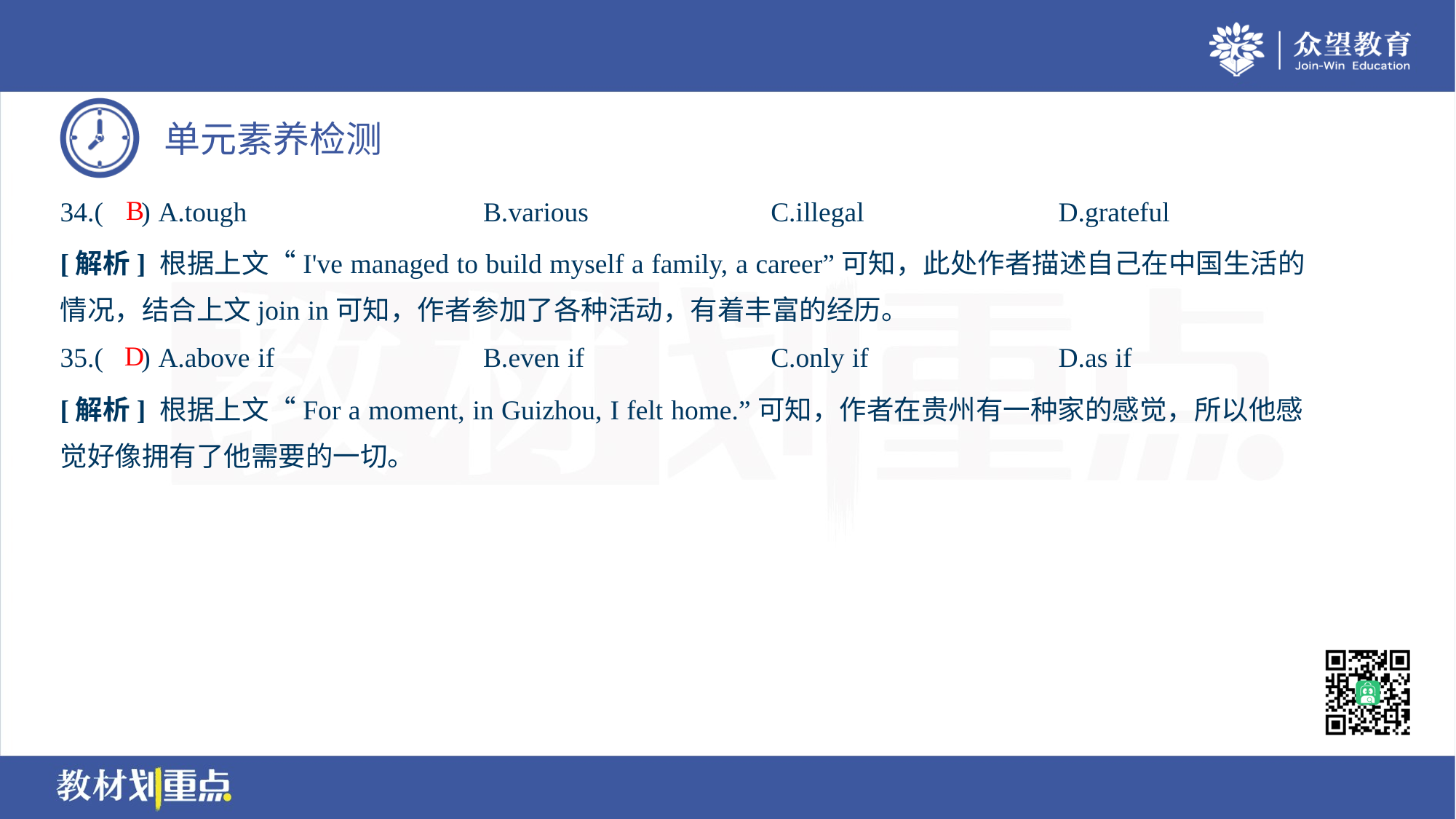

B
34.(     ) A.tough	B.various	C.illegal	D.grateful
[解析] 根据上文“I've managed to build myself a family, a career”可知，此处作者描述自己在中国生活的
情况，结合上文join in可知，作者参加了各种活动，有着丰富的经历。
D
35.(     ) A.above if	B.even if	C.only if	D.as if
[解析] 根据上文“For a moment, in Guizhou, I felt home.”可知，作者在贵州有一种家的感觉，所以他感
觉好像拥有了他需要的一切。